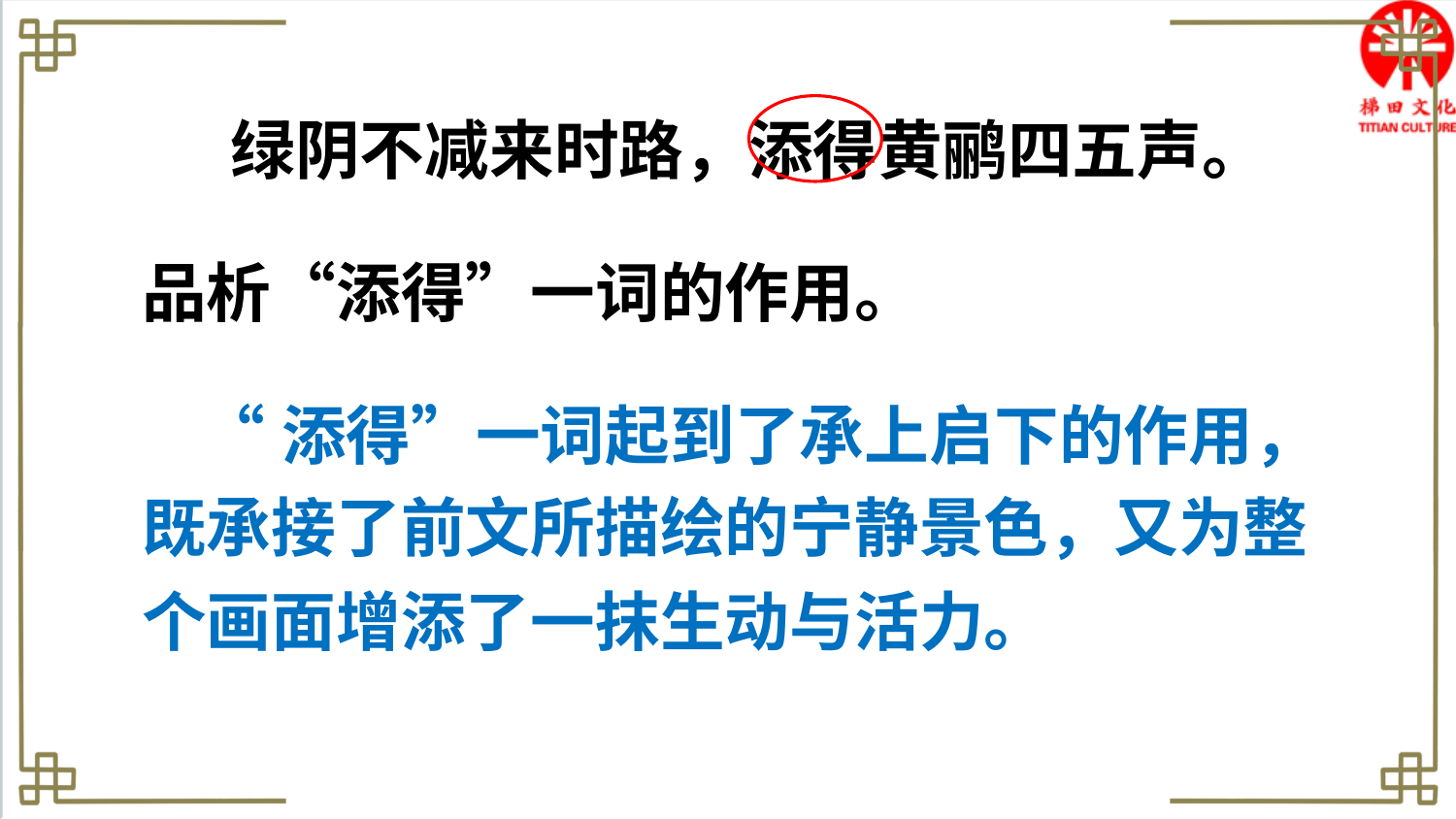

绿阴不减来时路，添得黄鹂四五声。

品析“添得”一词的作用。
    “添得”一词起到了承上启下的作用，既承接了前文所描绘的宁静景色，又为整个画面增添了一抹生动与活力。